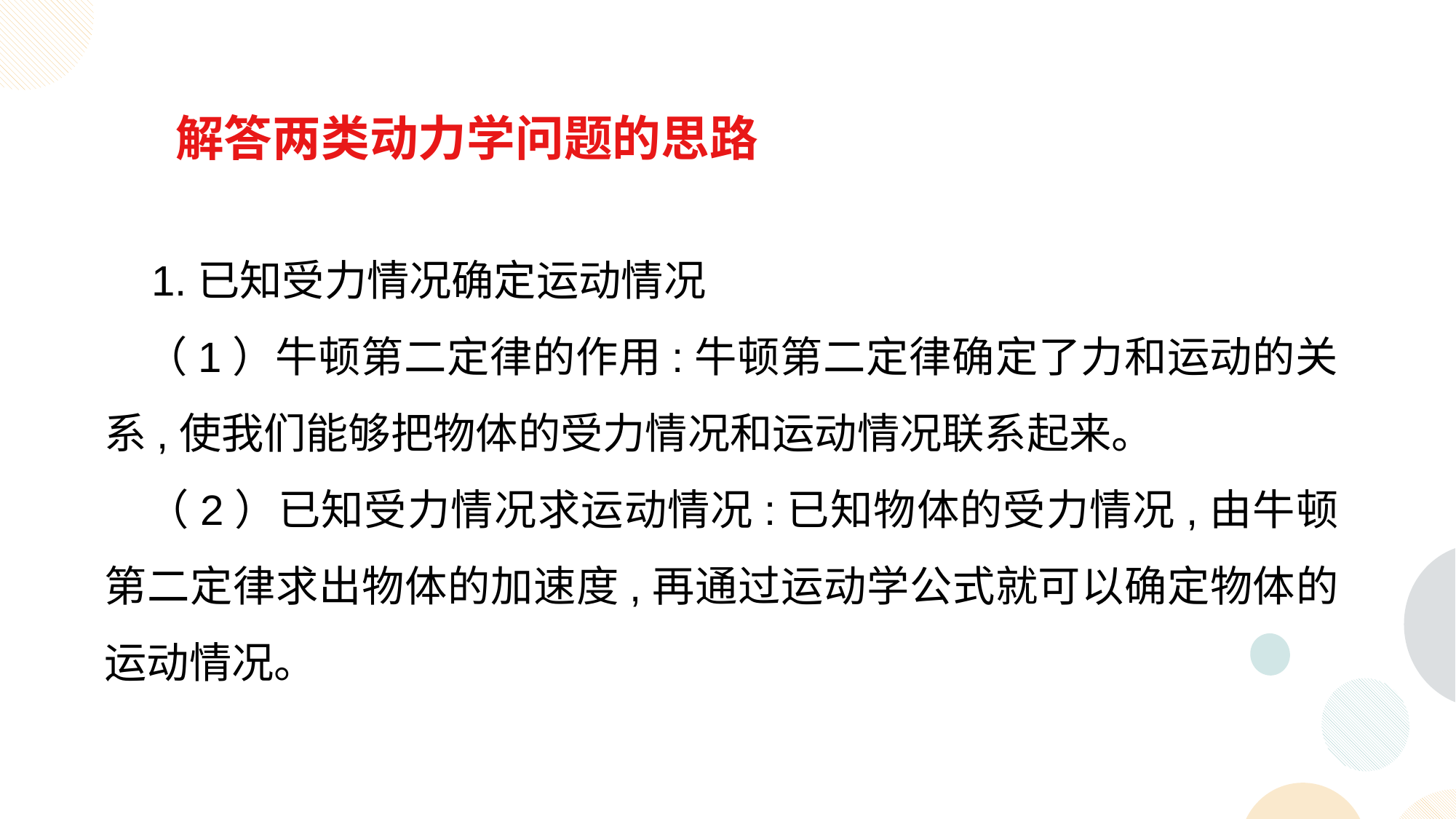

解答两类动力学问题的思路

    1.已知受力情况确定运动情况
   （1）牛顿第二定律的作用:牛顿第二定律确定了力和运动的关系,使我们能够把物体的受力情况和运动情况联系起来。
   （2）已知受力情况求运动情况:已知物体的受力情况,由牛顿第二定律求出物体的加速度,再通过运动学公式就可以确定物体的运动情况。